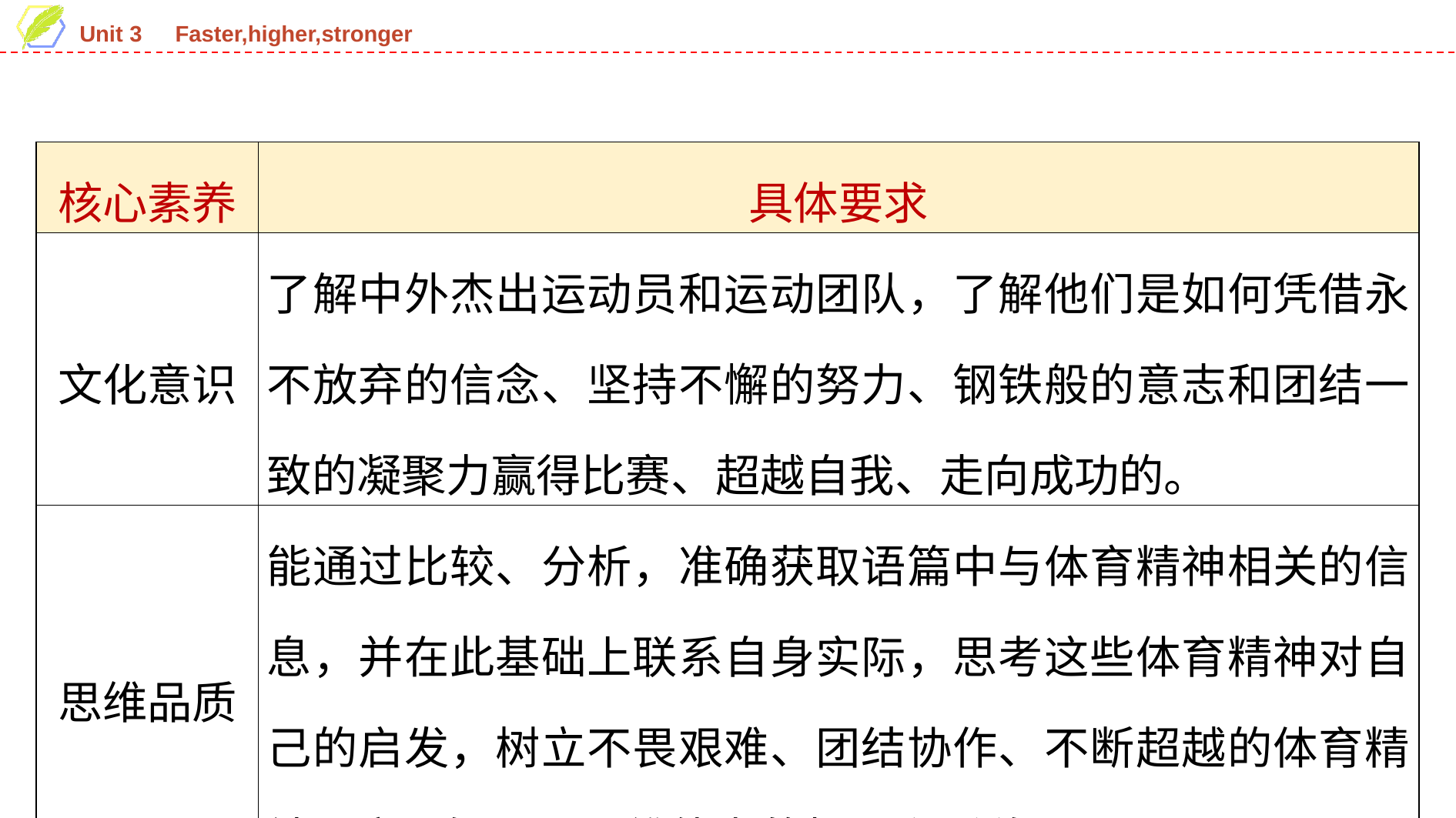

| 核心素养 | 具体要求 |
| --- | --- |
| 文化意识 | 了解中外杰出运动员和运动团队，了解他们是如何凭借永不放弃的信念、坚持不懈的努力、钢铁般的意志和团结一致的凝聚力赢得比赛、超越自我、走向成功的。 |
| 思维品质 | 能通过比较、分析，准确获取语篇中与体育精神相关的信息，并在此基础上联系自身实际，思考这些体育精神对自己的启发，树立不畏艰难、团结协作、不断超越的体育精神，实现知识与思维能力的拓展和迁移。 |